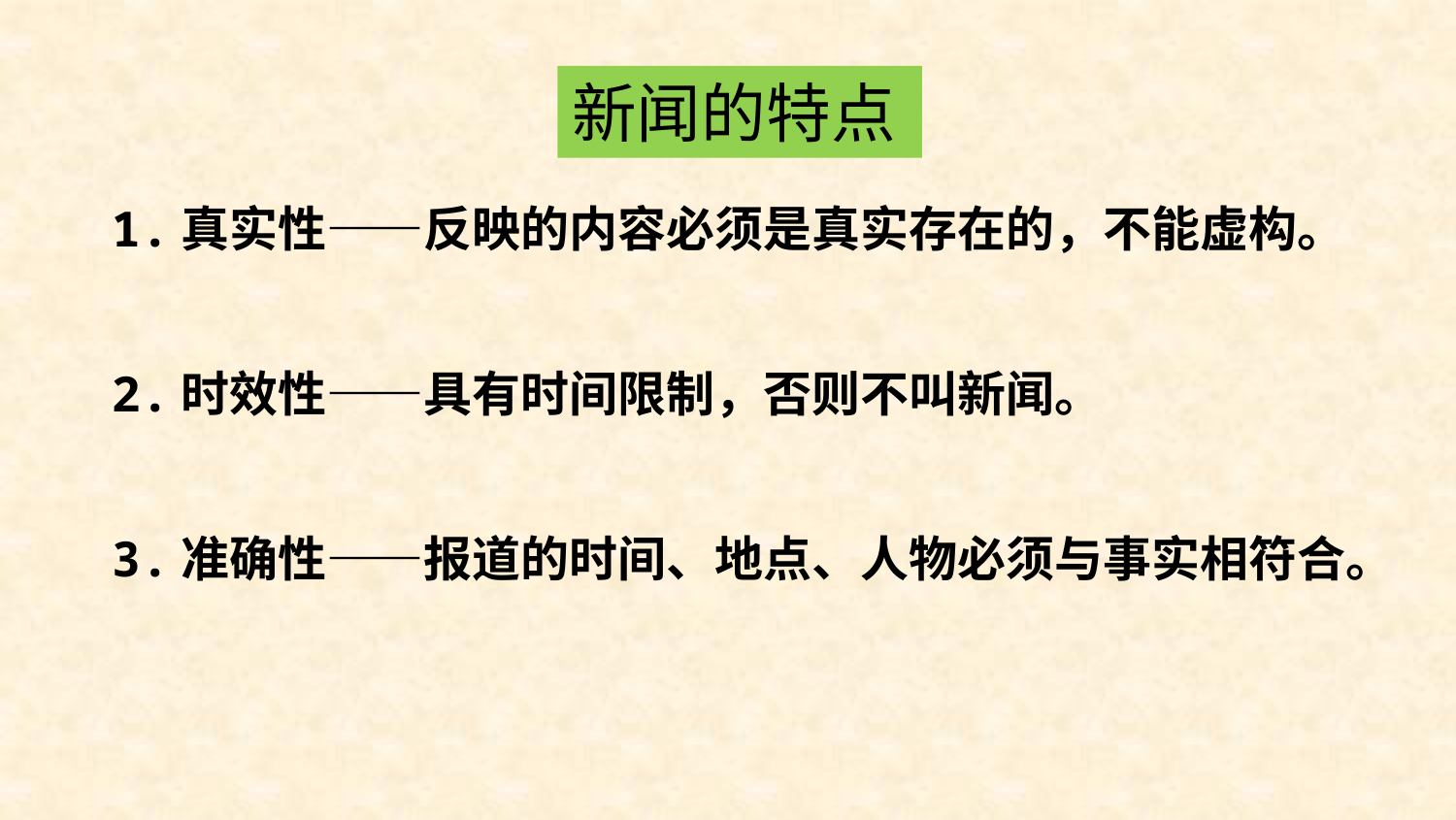

新闻的特点
1.真实性——反映的内容必须是真实存在的，不能虚构。

2.时效性——具有时间限制，否则不叫新闻。

3.准确性——报道的时间、地点、人物必须与事实相符合。